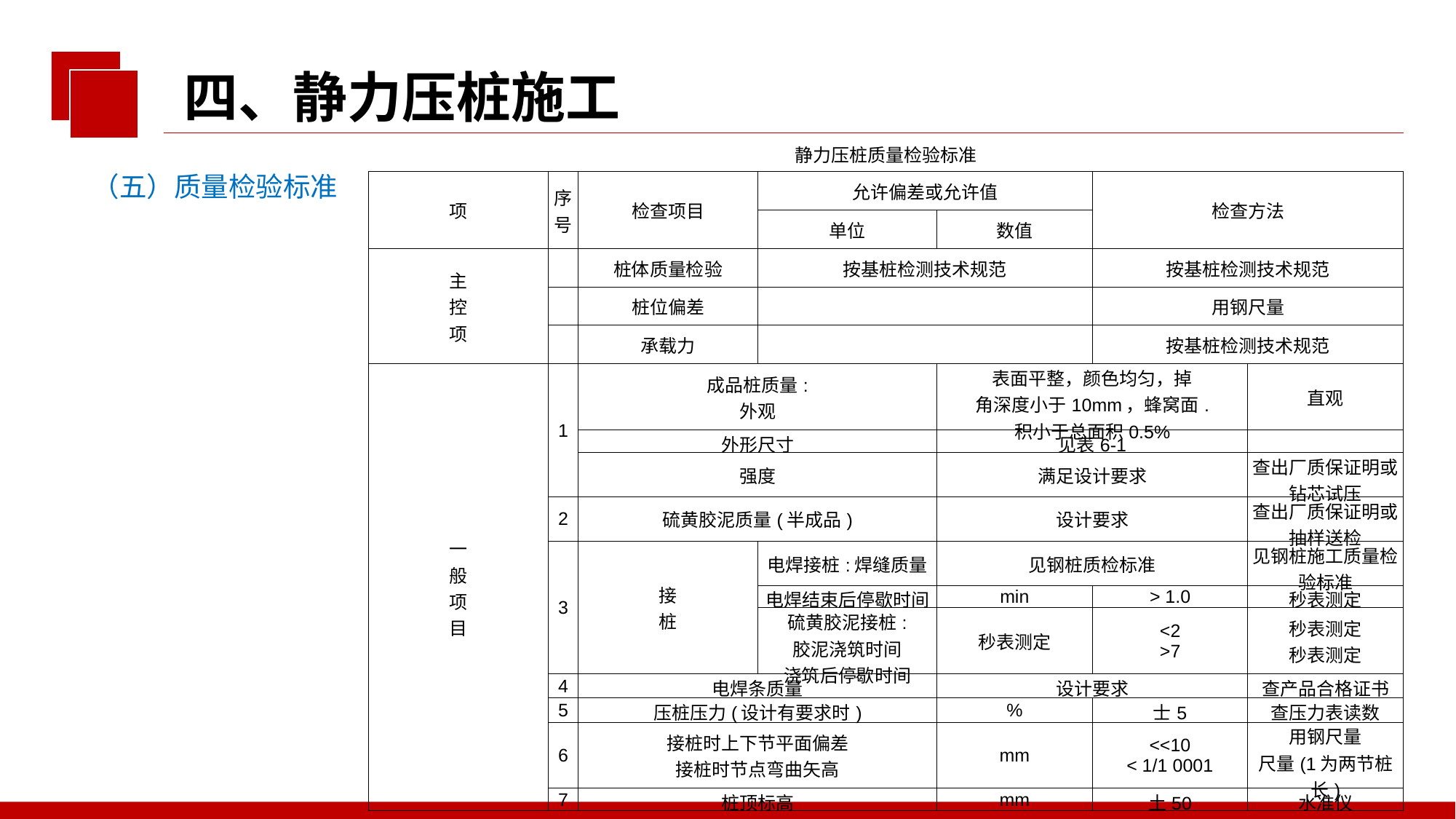

四、静力压桩施工
| 静力压桩质量检验标准 |  |  |  |  |  |  |
| --- | --- | --- | --- | --- | --- | --- |
| 项 | 序 号 | 检查项目 | 允许偏差或允许值 |  | 检查方法 |  |
|  |  |  | 单位 | 数值 |  |  |
| 主 控 项 |  | 桩体质量检验 | 按基桩检测技术规范 |  | 按基桩检测技术规范 |  |
|  |  | 桩位偏差 |  |  | 用钢尺量 |  |
|  |  | 承载力 |  |  | 按基桩检测技术规范 |  |
| 一 般 项 目 | 1 | 成品桩质量: 外观 |  | 表面平整，颜色均匀，掉 角深度小于10mm，蜂窝面. 积小于总面积0.5% |  | 直观 |
|  |  | 外形尺寸 |  | 见表6-1 |  |  |
|  |  | 强度 |  | 满足设计要求 |  | 查出厂质保证明或钻芯试压 |
|  | 2 | 硫黄胶泥质量(半成品) |  | 设计要求 |  | 查出厂质保证明或抽样送检 |
|  | 3 | 接 桩 | 电焊接桩:焊缝质量 | 见钢桩质检标准 |  | 见钢桩施工质量检验标准 |
|  |  |  | 电焊结束后停歇时间 | min | > 1.0 | 秒表测定 |
|  |  |  | 硫黄胶泥接桩: 胶泥浇筑时间 浇筑后停歇时间 | 秒表测定 | <2 >7 | 秒表测定 秒表测定 |
|  | 4 | 电焊条质量 |  | 设计要求 |  | 查产品合格证书 |
|  | 5 | 压桩压力(设计有要求时) |  | % | 士5 | 查压力表读数 |
|  | 6 | 接桩时上下节平面偏差 接桩时节点弯曲矢高 |  | mm | <<10 < 1/1 0001 | 用钢尺量 尺量(1为两节桩长) |
|  | 7 | 桩顶标高 |  | mm | 土50 | 水准仪 |
（五）质量检验标准